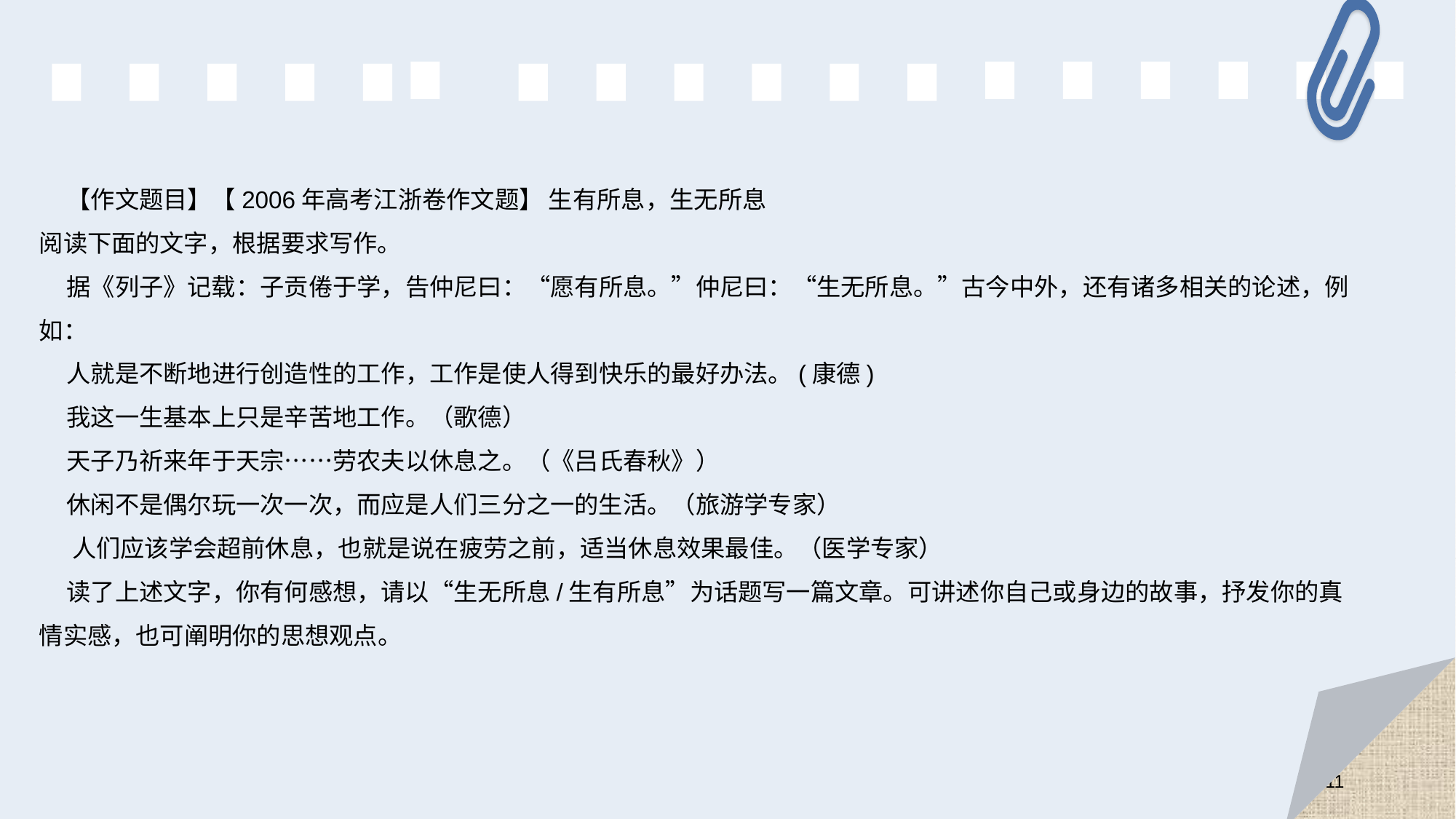

【作文题目】【2006年高考江浙卷作文题】 生有所息，生无所息
阅读下面的文字，根据要求写作。
    据《列子》记载：子贡倦于学，告仲尼曰：“愿有所息。”仲尼曰：“生无所息。”古今中外，还有诸多相关的论述，例如：
    人就是不断地进行创造性的工作，工作是使人得到快乐的最好办法。(康德)
    我这一生基本上只是辛苦地工作。（歌德）
    天子乃祈来年于天宗……劳农夫以休息之。（《吕氏春秋》）
    休闲不是偶尔玩一次一次，而应是人们三分之一的生活。（旅游学专家）
     人们应该学会超前休息，也就是说在疲劳之前，适当休息效果最佳。（医学专家）
    读了上述文字，你有何感想，请以“生无所息/生有所息”为话题写一篇文章。可讲述你自己或身边的故事，抒发你的真情实感，也可阐明你的思想观点。
11